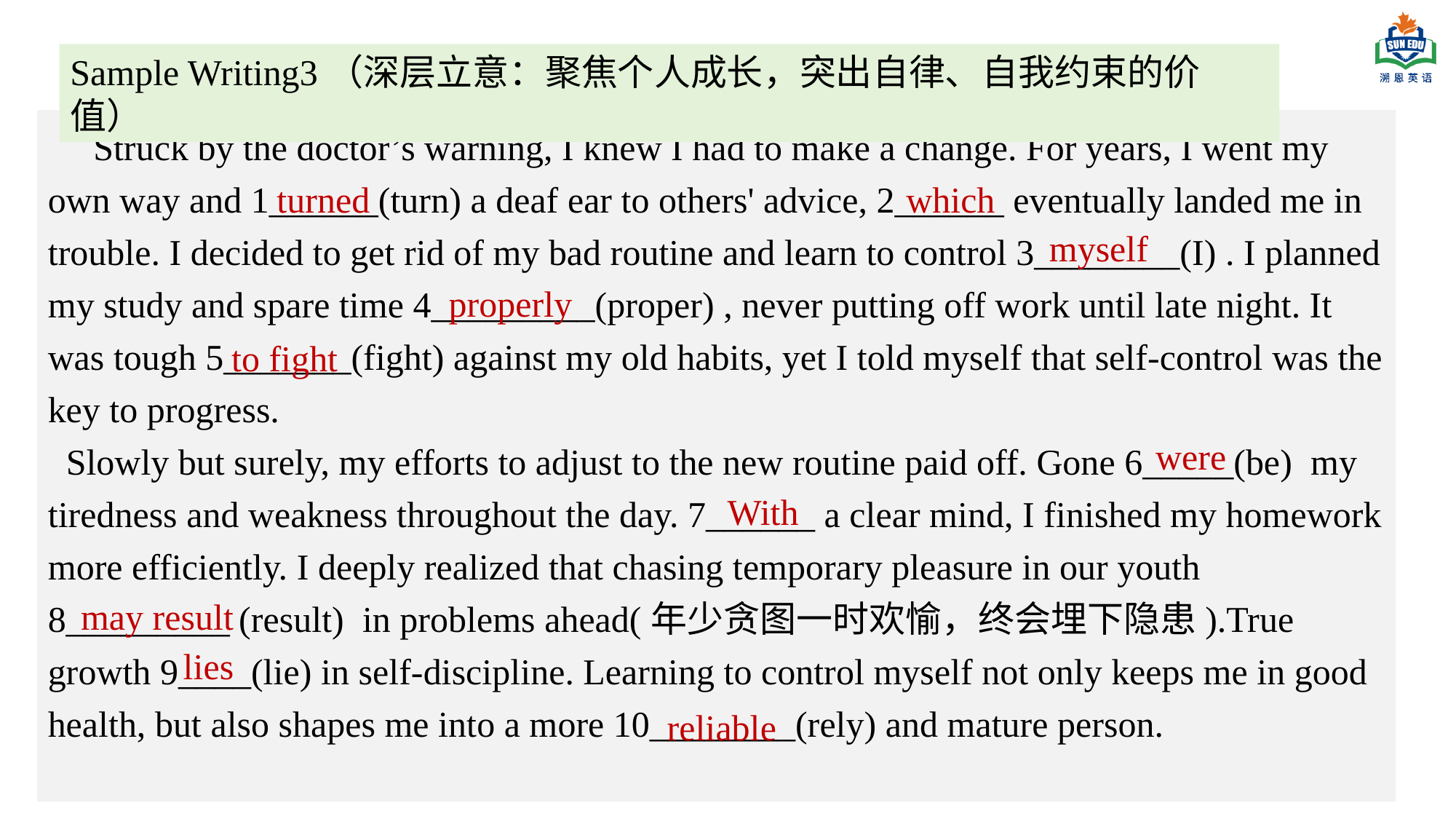

Sample Writing3（深层立意：聚焦个人成长，突出自律、自我约束的价值）
     Struck by the doctor’s warning, I knew I had to make a change. For years, I went my own way and 1______(turn) a deaf ear to others' advice, 2______ eventually landed me in trouble. I decided to get rid of my bad routine and learn to control 3________(I) . I planned my study and spare time 4_________(proper) , never putting off work until late night. It was tough 5_______(fight) against my old habits, yet I told myself that self-control was the key to progress.
  Slowly but surely, my efforts to adjust to the new routine paid off. Gone 6_____(be)  my tiredness and weakness throughout the day. 7______ a clear mind, I finished my homework more efficiently. I deeply realized that chasing temporary pleasure in our youth 8_________ (result)  in problems ahead(年少贪图一时欢愉，终会埋下隐患).True growth 9____(lie) in self-discipline. Learning to control myself not only keeps me in good health, but also shapes me into a more 10________(rely) and mature person.
turned
which
myself
properly
to fight
were
With
may result
lies
reliable